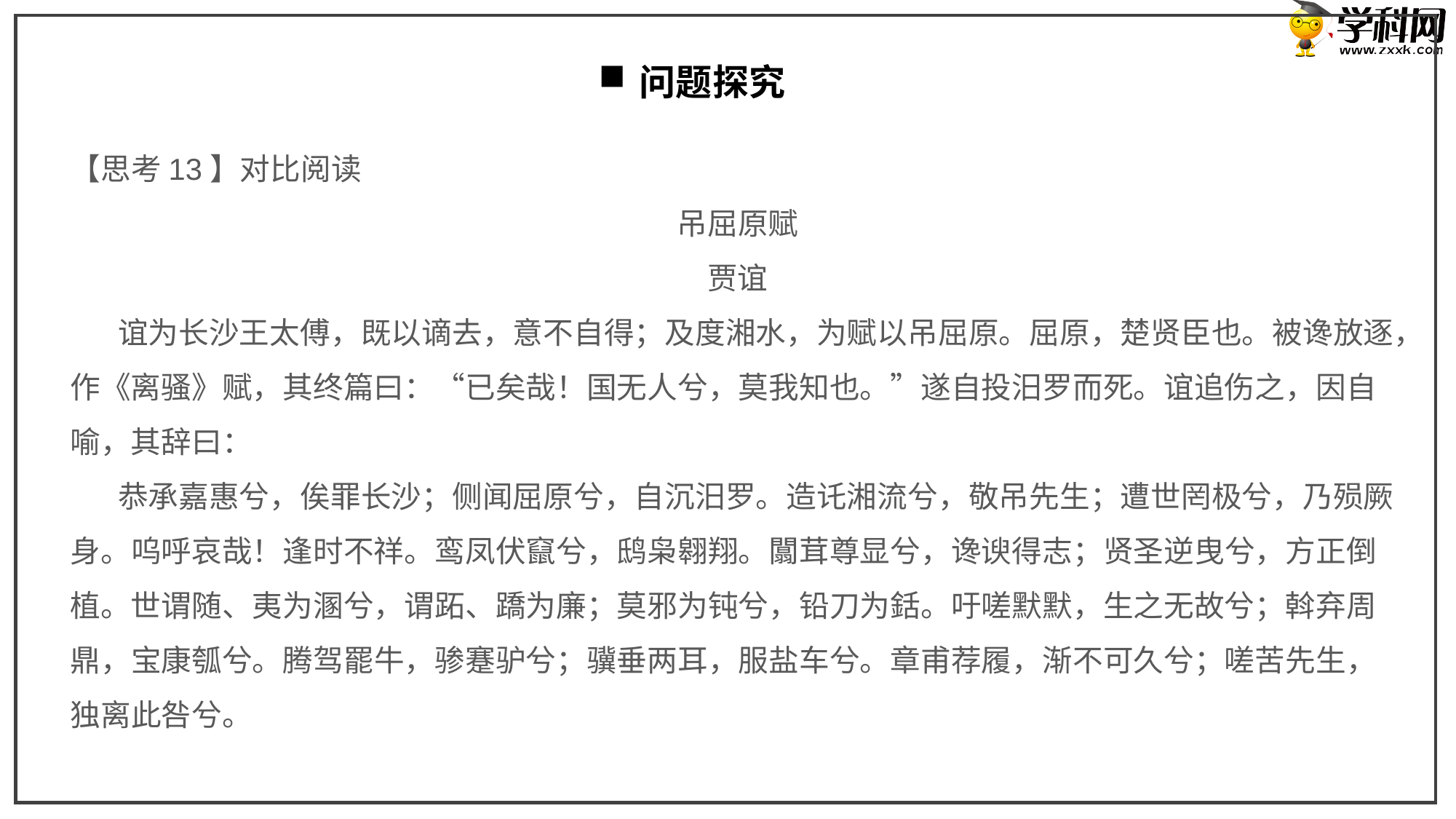

问题探究
【思考13】对比阅读
吊屈原赋
贾谊
      谊为长沙王太傅，既以谪去，意不自得；及度湘水，为赋以吊屈原。屈原，楚贤臣也。被谗放逐，作《离骚》赋，其终篇曰：“已矣哉！国无人兮，莫我知也。”遂自投汨罗而死。谊追伤之，因自喻，其辞曰：
      恭承嘉惠兮，俟罪长沙；侧闻屈原兮，自沉汨罗。造讬湘流兮，敬吊先生；遭世罔极兮，乃殒厥身。呜呼哀哉！逢时不祥。鸾凤伏竄兮，鸱枭翱翔。闒茸尊显兮，谗谀得志；贤圣逆曳兮，方正倒植。世谓随、夷为溷兮，谓跖、蹻为廉；莫邪为钝兮，铅刀为銛。吁嗟默默，生之无故兮；斡弃周鼎，宝康瓠兮。腾驾罷牛，骖蹇驴兮；骥垂两耳，服盐车兮。章甫荐履，渐不可久兮；嗟苦先生，独离此咎兮。